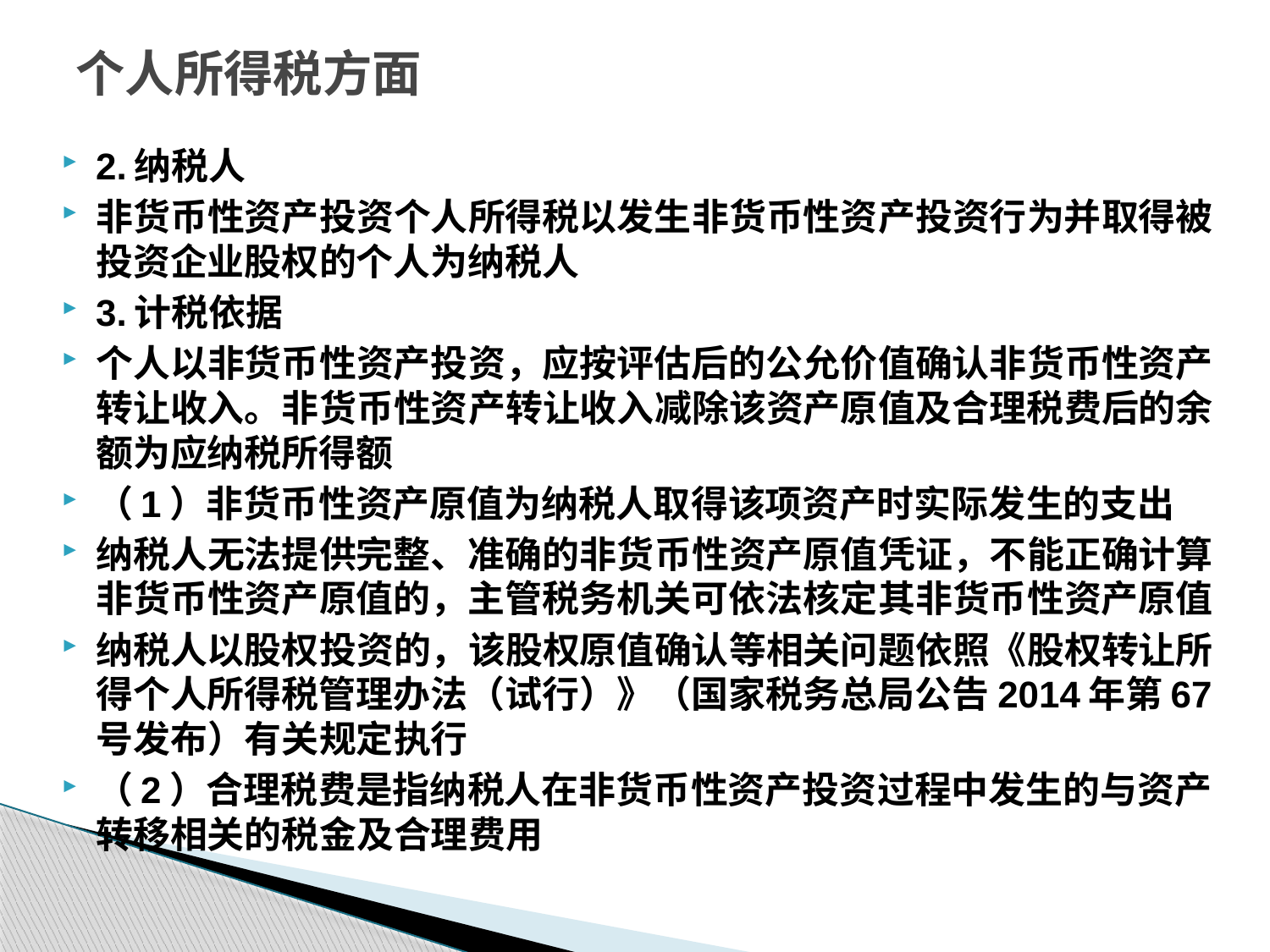

# 个人所得税方面
2.纳税人
非货币性资产投资个人所得税以发生非货币性资产投资行为并取得被投资企业股权的个人为纳税人
3.计税依据
个人以非货币性资产投资，应按评估后的公允价值确认非货币性资产转让收入。非货币性资产转让收入减除该资产原值及合理税费后的余额为应纳税所得额
（1）非货币性资产原值为纳税人取得该项资产时实际发生的支出
纳税人无法提供完整、准确的非货币性资产原值凭证，不能正确计算非货币性资产原值的，主管税务机关可依法核定其非货币性资产原值
纳税人以股权投资的，该股权原值确认等相关问题依照《股权转让所得个人所得税管理办法（试行）》（国家税务总局公告2014年第67号发布）有关规定执行
（2）合理税费是指纳税人在非货币性资产投资过程中发生的与资产转移相关的税金及合理费用